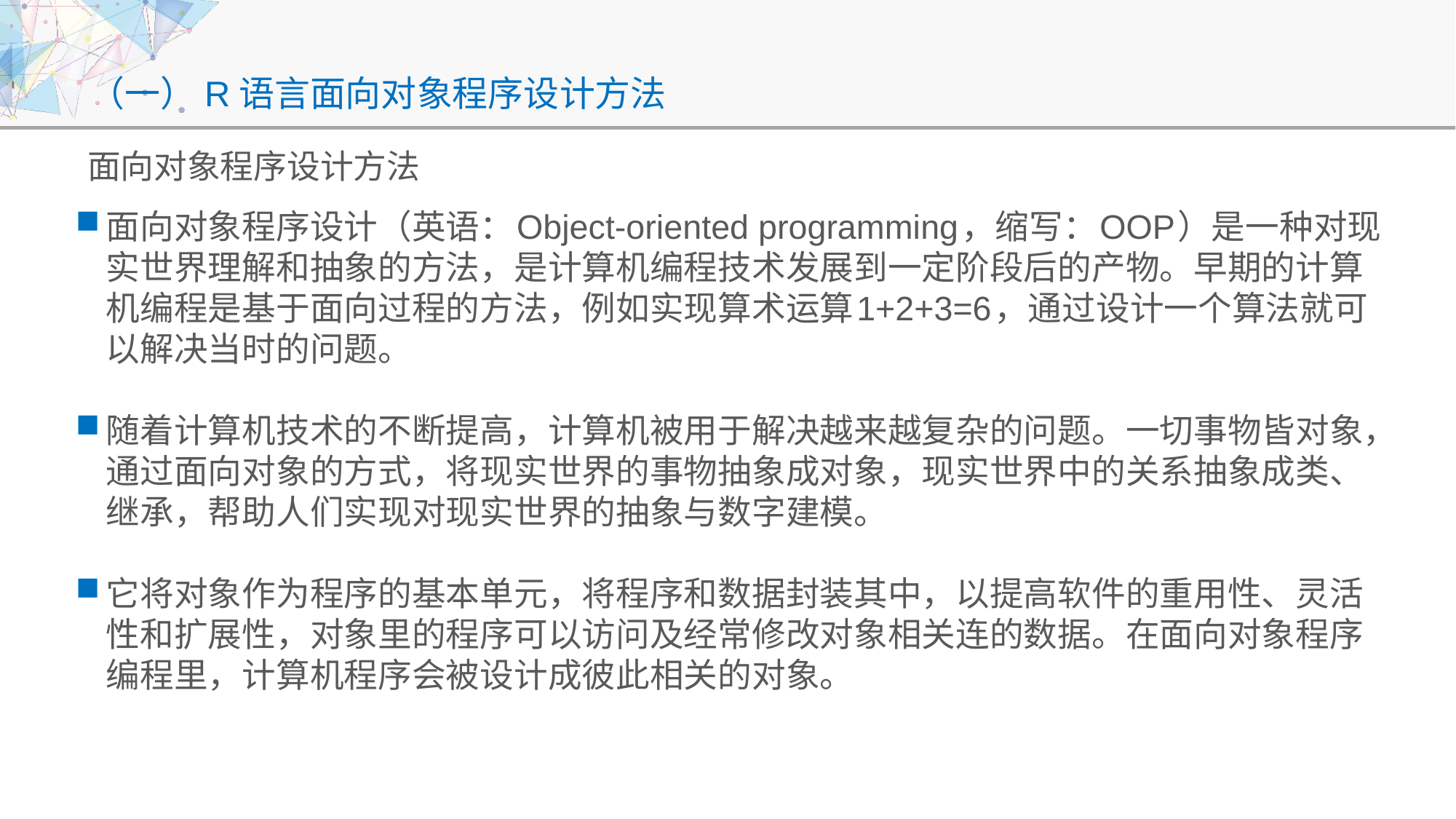

# （一）R语言面向对象程序设计方法
面向对象程序设计方法
面向对象程序设计（英语：Object-oriented programming，缩写：OOP）是一种对现实世界理解和抽象的方法，是计算机编程技术发展到一定阶段后的产物。早期的计算机编程是基于面向过程的方法，例如实现算术运算1+2+3=6，通过设计一个算法就可以解决当时的问题。

随着计算机技术的不断提高，计算机被用于解决越来越复杂的问题。一切事物皆对象，通过面向对象的方式，将现实世界的事物抽象成对象，现实世界中的关系抽象成类、继承，帮助人们实现对现实世界的抽象与数字建模。

它将对象作为程序的基本单元，将程序和数据封装其中，以提高软件的重用性、灵活性和扩展性，对象里的程序可以访问及经常修改对象相关连的数据。在面向对象程序编程里，计算机程序会被设计成彼此相关的对象。